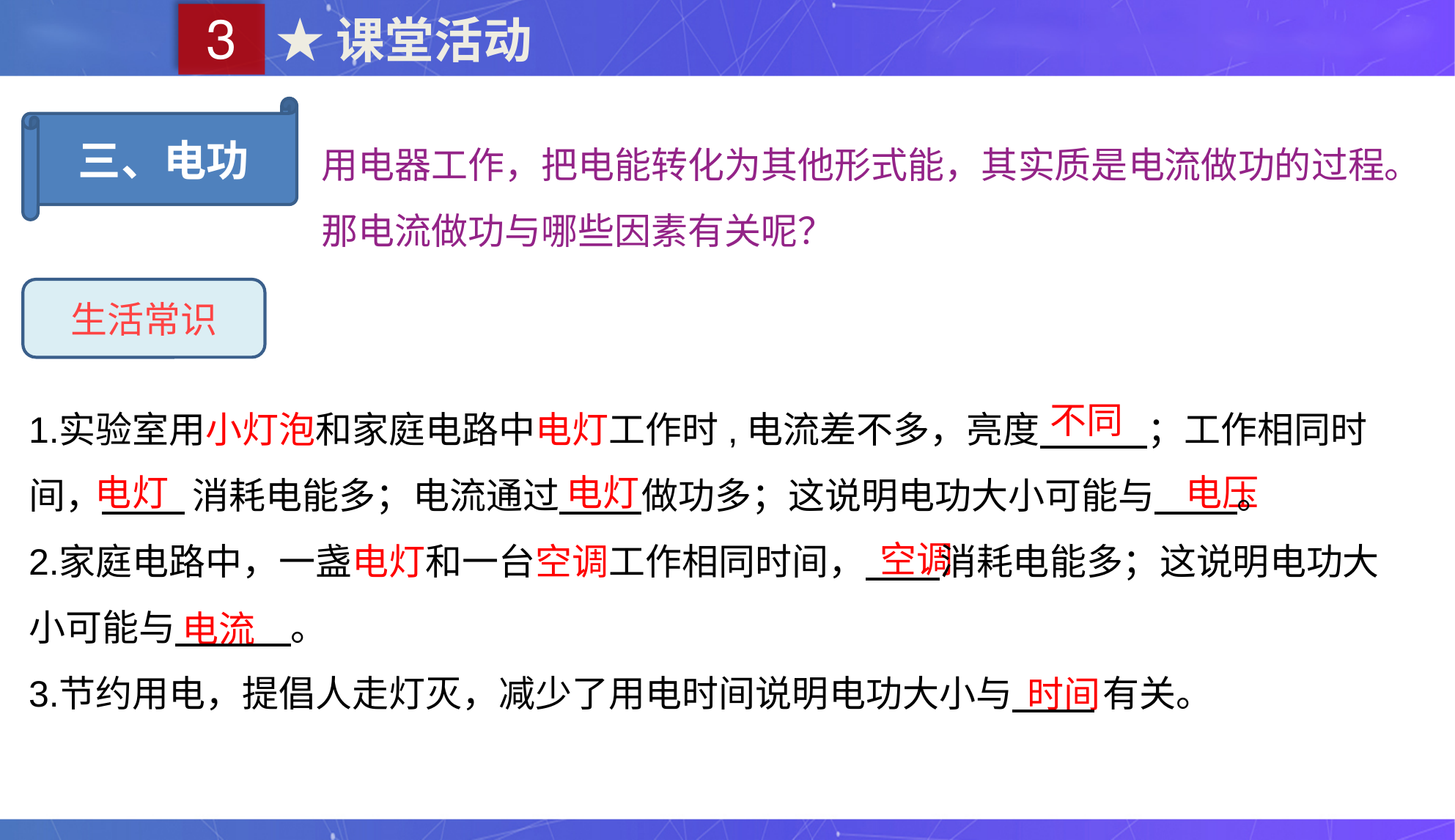

3
★课堂活动
三、电功
用电器工作，把电能转化为其他形式能，其实质是电流做功的过程。那电流做功与哪些因素有关呢？
生活常识
实验室用小灯泡和家庭电路中电灯工作时,电流差不多，亮度             ；工作相同时间，           消耗电能多；电流通过          做功多；这说明电功大小可能与          。
家庭电路中，一盏电灯和一台空调工作相同时间，         消耗电能多；这说明电功大小可能与              。
节约用电，提倡人走灯灭，减少了用电时间说明电功大小与           有关。
不同
电灯
电灯
电压
空调
电流
时间